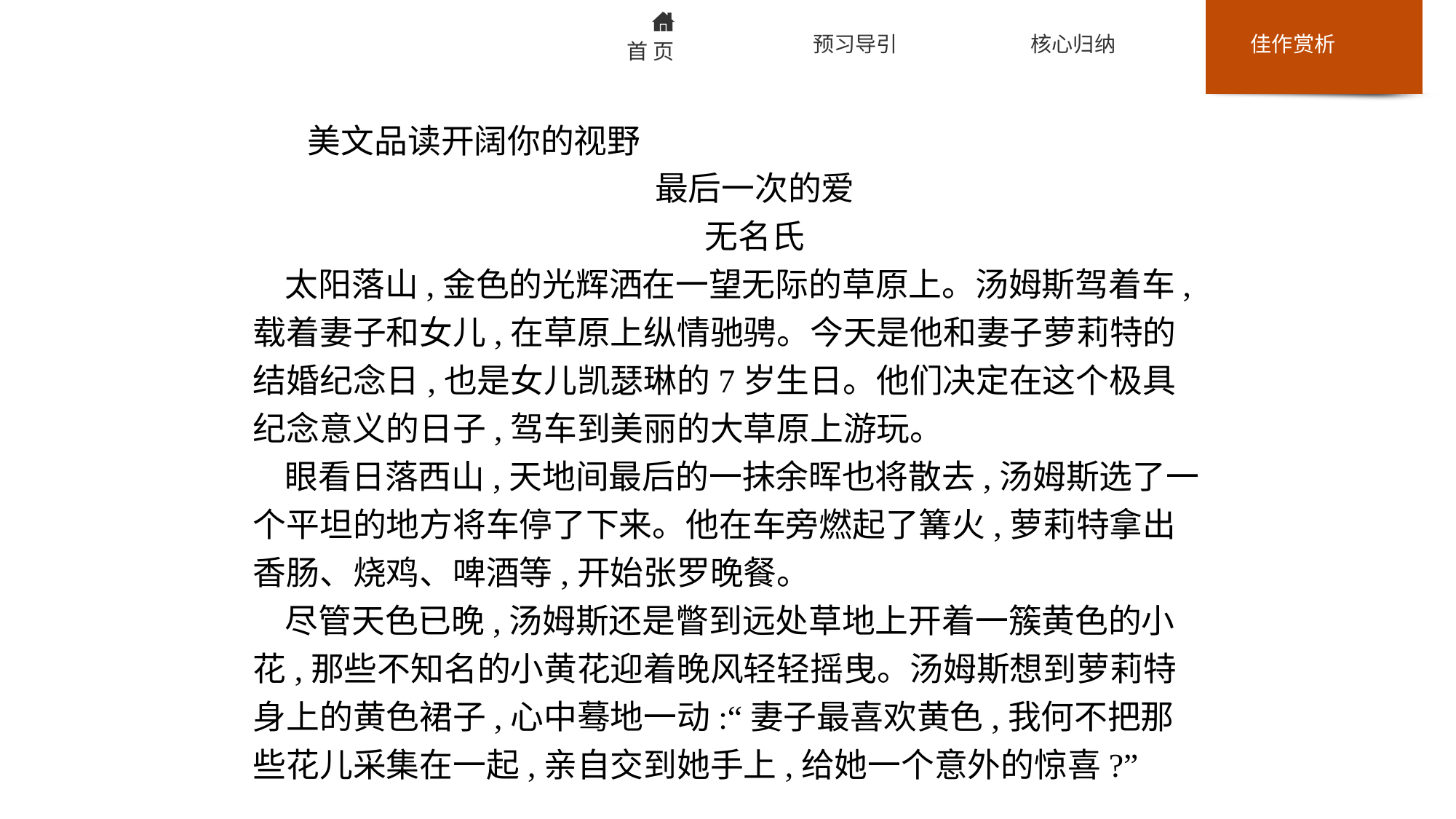

美文品读开阔你的视野
最后一次的爱
无名氏
太阳落山,金色的光辉洒在一望无际的草原上。汤姆斯驾着车,载着妻子和女儿,在草原上纵情驰骋。今天是他和妻子萝莉特的结婚纪念日,也是女儿凯瑟琳的7岁生日。他们决定在这个极具纪念意义的日子,驾车到美丽的大草原上游玩。
眼看日落西山,天地间最后的一抹余晖也将散去,汤姆斯选了一个平坦的地方将车停了下来。他在车旁燃起了篝火,萝莉特拿出香肠、烧鸡、啤酒等,开始张罗晚餐。
尽管天色已晚,汤姆斯还是瞥到远处草地上开着一簇黄色的小花,那些不知名的小黄花迎着晚风轻轻摇曳。汤姆斯想到萝莉特身上的黄色裙子,心中蓦地一动:“妻子最喜欢黄色,我何不把那些花儿采集在一起,亲自交到她手上,给她一个意外的惊喜?”